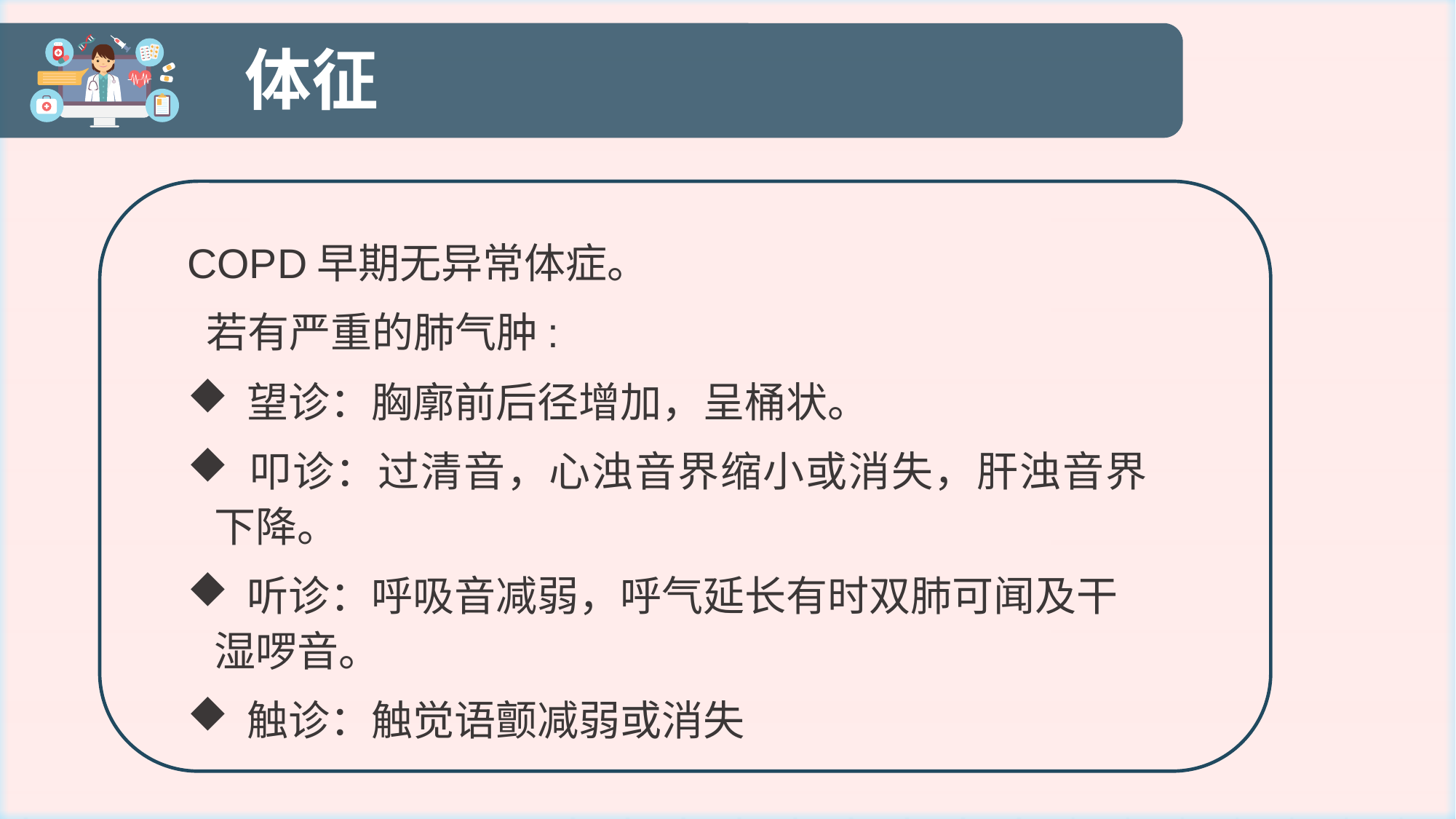

体征

COPD早期无异常体症。
 若有严重的肺气肿:
 望诊：胸廓前后径增加，呈桶状。
 叩诊：过清音，心浊音界缩小或消失，肝浊音界下降。
 听诊：呼吸音减弱，呼气延长有时双肺可闻及干湿啰音。
 触诊：触觉语颤减弱或消失